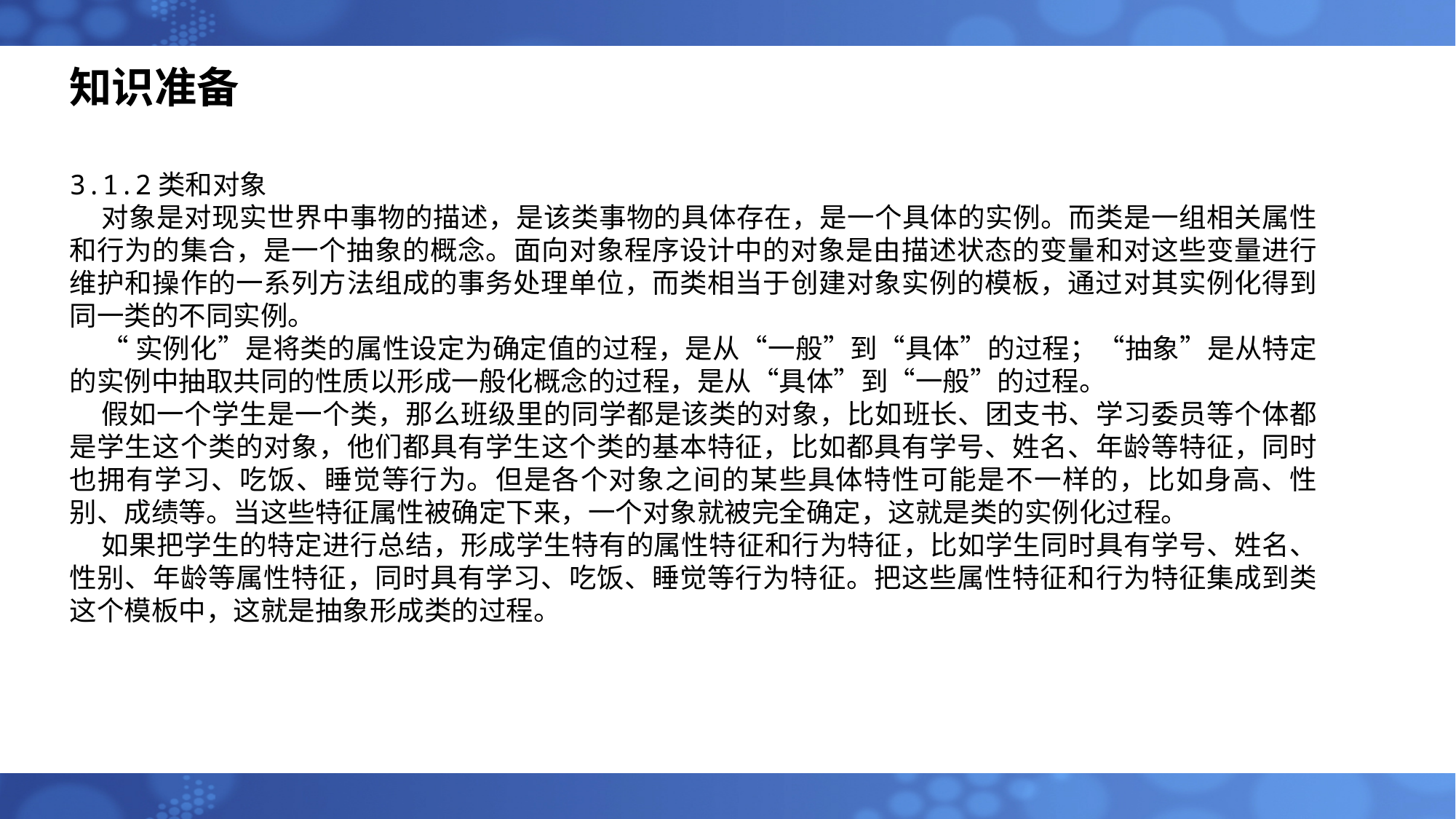

# 知识准备
3.1.2类和对象
对象是对现实世界中事物的描述，是该类事物的具体存在，是一个具体的实例。而类是一组相关属性和行为的集合，是一个抽象的概念。面向对象程序设计中的对象是由描述状态的变量和对这些变量进行维护和操作的一系列方法组成的事务处理单位，而类相当于创建对象实例的模板，通过对其实例化得到同一类的不同实例。
“实例化”是将类的属性设定为确定值的过程，是从“一般”到“具体”的过程；“抽象”是从特定的实例中抽取共同的性质以形成一般化概念的过程，是从“具体”到“一般”的过程。
假如一个学生是一个类，那么班级里的同学都是该类的对象，比如班长、团支书、学习委员等个体都是学生这个类的对象，他们都具有学生这个类的基本特征，比如都具有学号、姓名、年龄等特征，同时也拥有学习、吃饭、睡觉等行为。但是各个对象之间的某些具体特性可能是不一样的，比如身高、性别、成绩等。当这些特征属性被确定下来，一个对象就被完全确定，这就是类的实例化过程。
如果把学生的特定进行总结，形成学生特有的属性特征和行为特征，比如学生同时具有学号、姓名、性别、年龄等属性特征，同时具有学习、吃饭、睡觉等行为特征。把这些属性特征和行为特征集成到类这个模板中，这就是抽象形成类的过程。